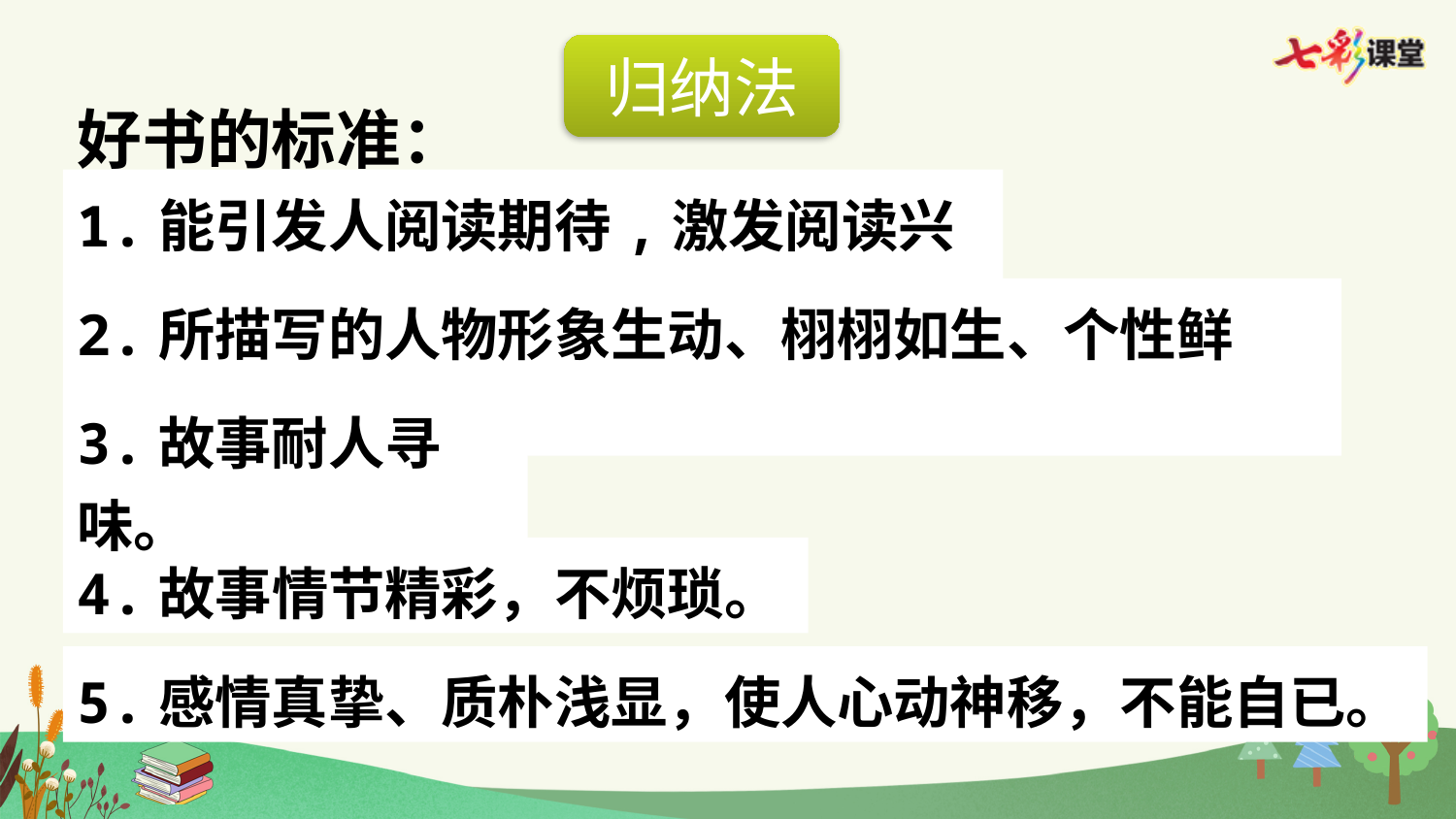

归纳法
好书的标准：
1.能引发人阅读期待,激发阅读兴趣。
2.所描写的人物形象生动、栩栩如生、个性鲜明。
3.故事耐人寻味。
4.故事情节精彩，不烦琐。
5.感情真挚、质朴浅显，使人心动神移，不能自已。